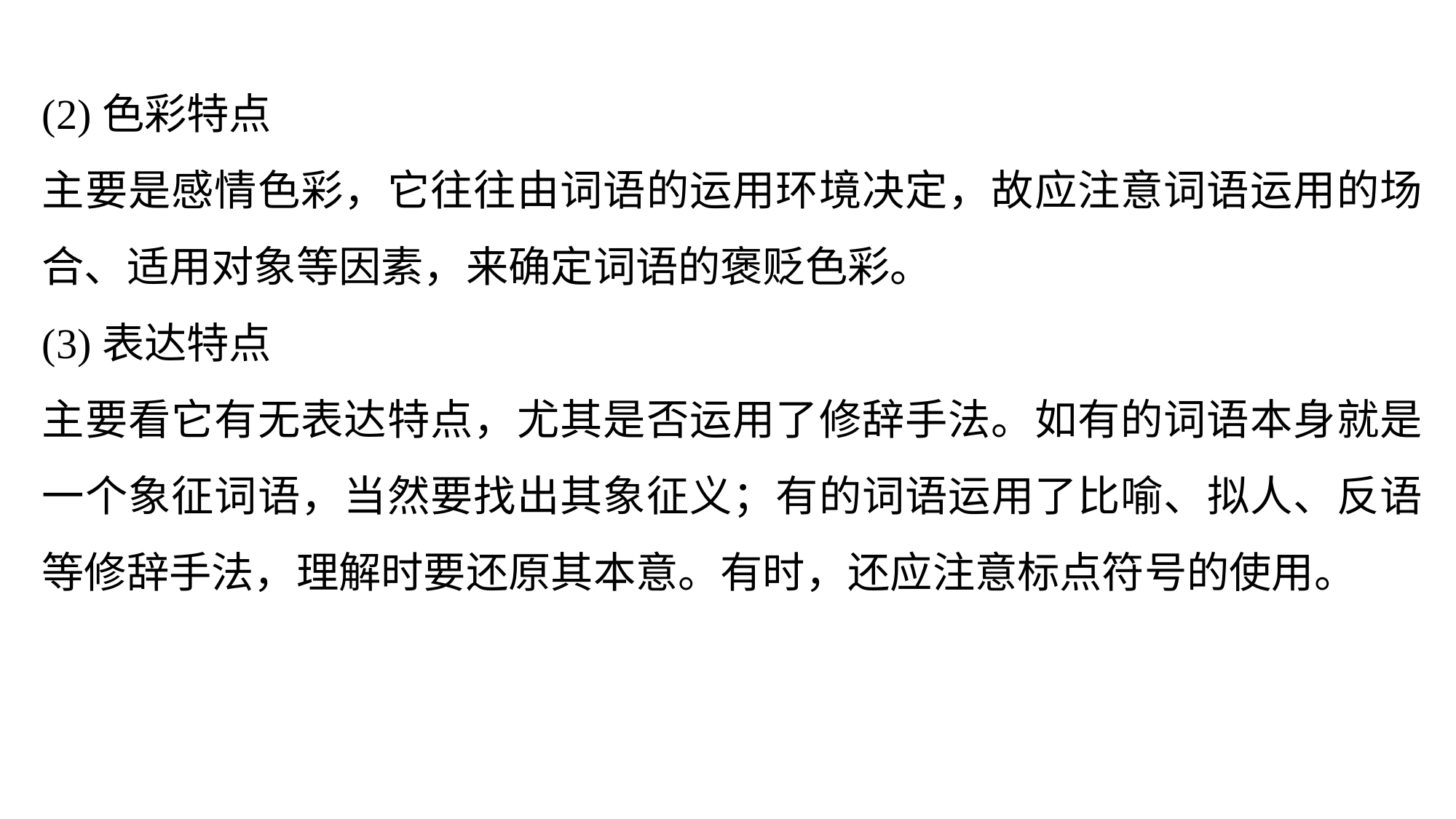

(2)色彩特点
主要是感情色彩，它往往由词语的运用环境决定，故应注意词语运用的场合、适用对象等因素，来确定词语的褒贬色彩。
(3)表达特点
主要看它有无表达特点，尤其是否运用了修辞手法。如有的词语本身就是一个象征词语，当然要找出其象征义；有的词语运用了比喻、拟人、反语等修辞手法，理解时要还原其本意。有时，还应注意标点符号的使用。